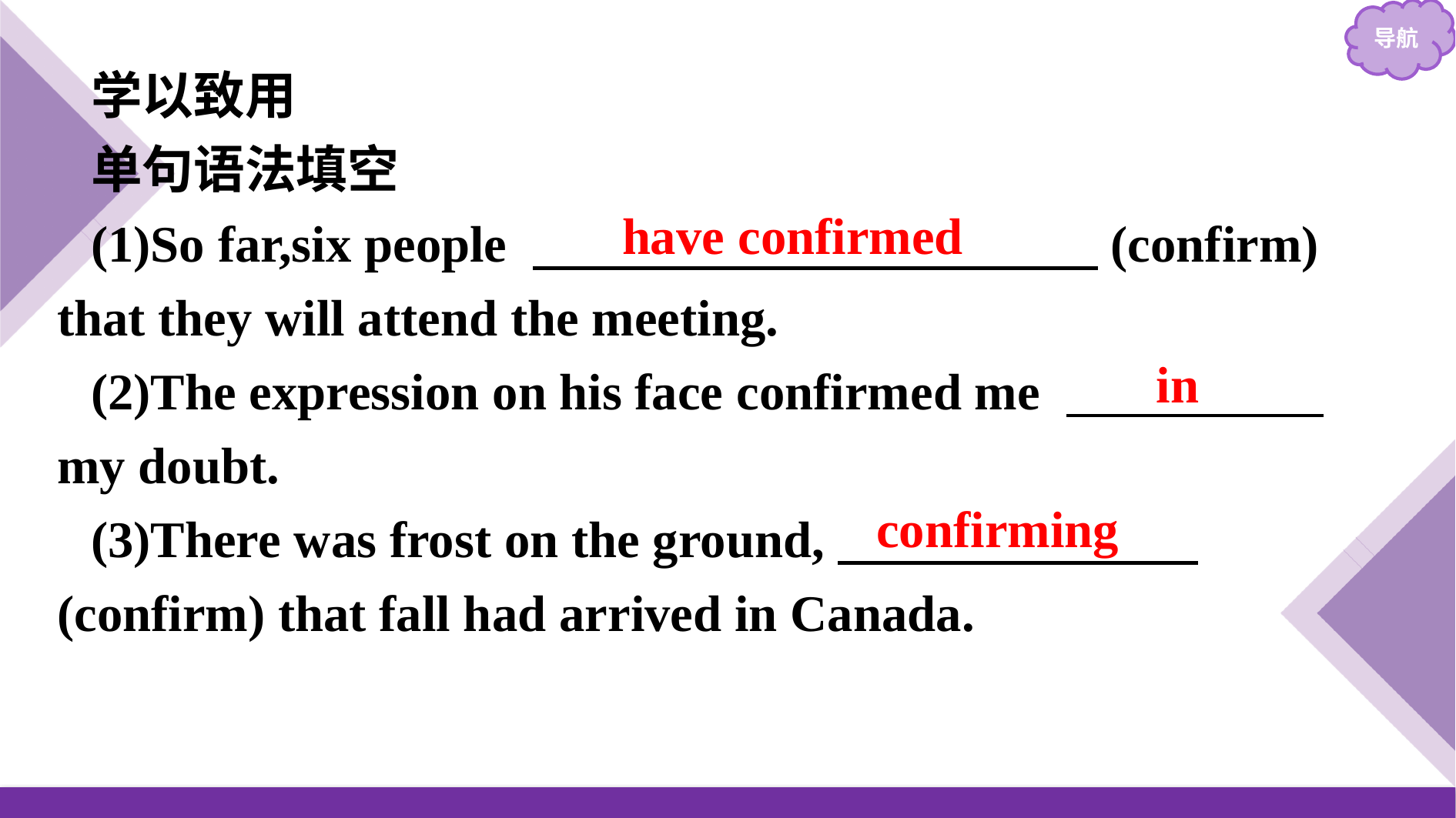

学以致用
单句语法填空
(1)So far,six people 　　　　　　　　　　　(confirm) that they will attend the meeting.
(2)The expression on his face confirmed me 　　　　　my doubt.
(3)There was frost on the ground,　　　　　　　(confirm) that fall had arrived in Canada.
have confirmed
in
confirming